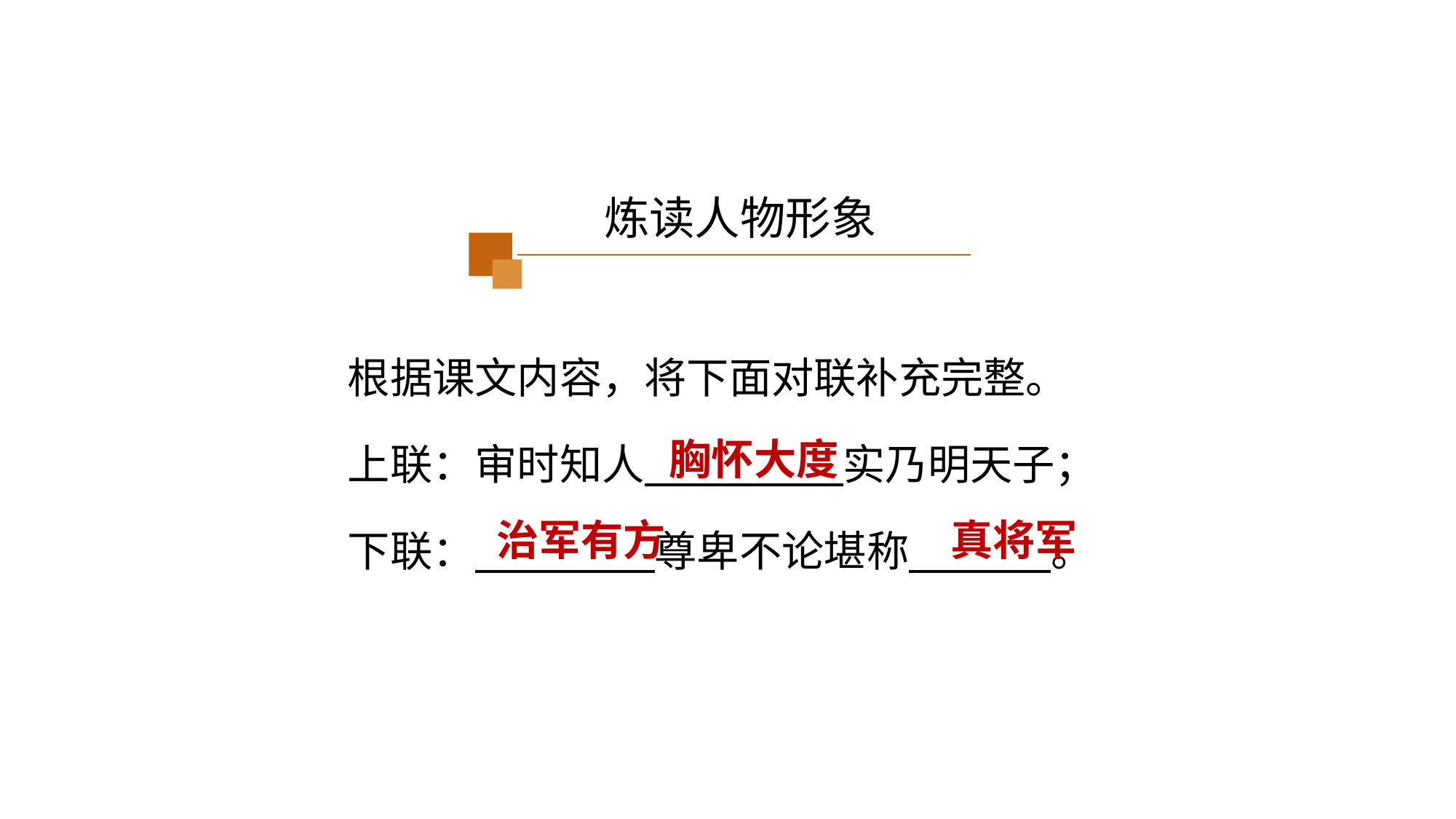

炼读人物形象

根据课文内容，将下面对联补充完整。
上联：审时知人                     实乃明天子；
下联：                   尊卑不论堪称               。
胸怀大度
治军有方
真将军